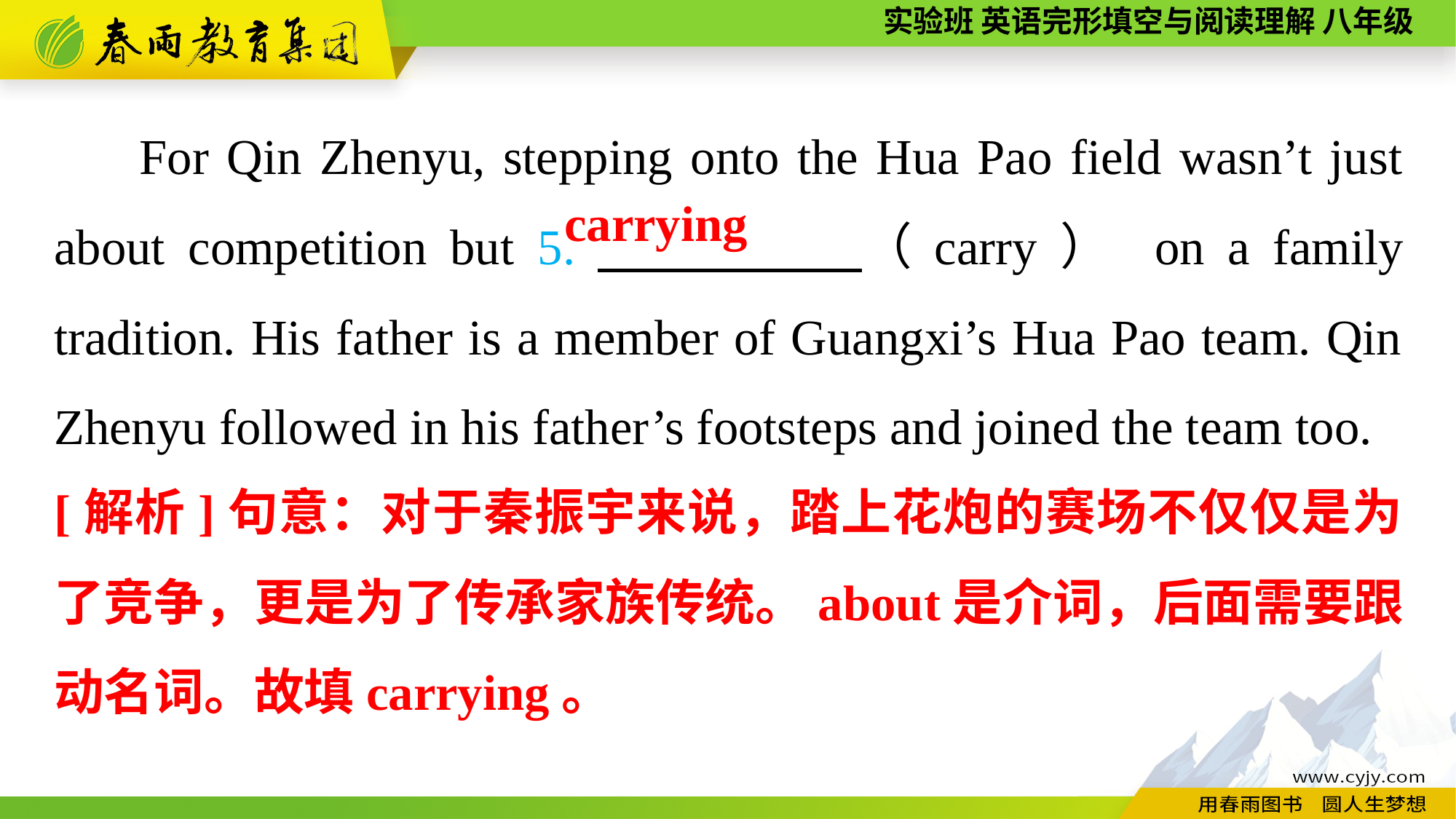

For Qin Zhenyu, stepping onto the Hua Pao field wasn’t just about competition but 5.　 　　　（carry） on a family tradition. His father is a member of Guangxi’s Hua Pao team. Qin Zhenyu followed in his father’s footsteps and joined the team too.
carrying
[解析]句意：对于秦振宇来说，踏上花炮的赛场不仅仅是为了竞争，更是为了传承家族传统。about是介词，后面需要跟动名词。故填carrying。